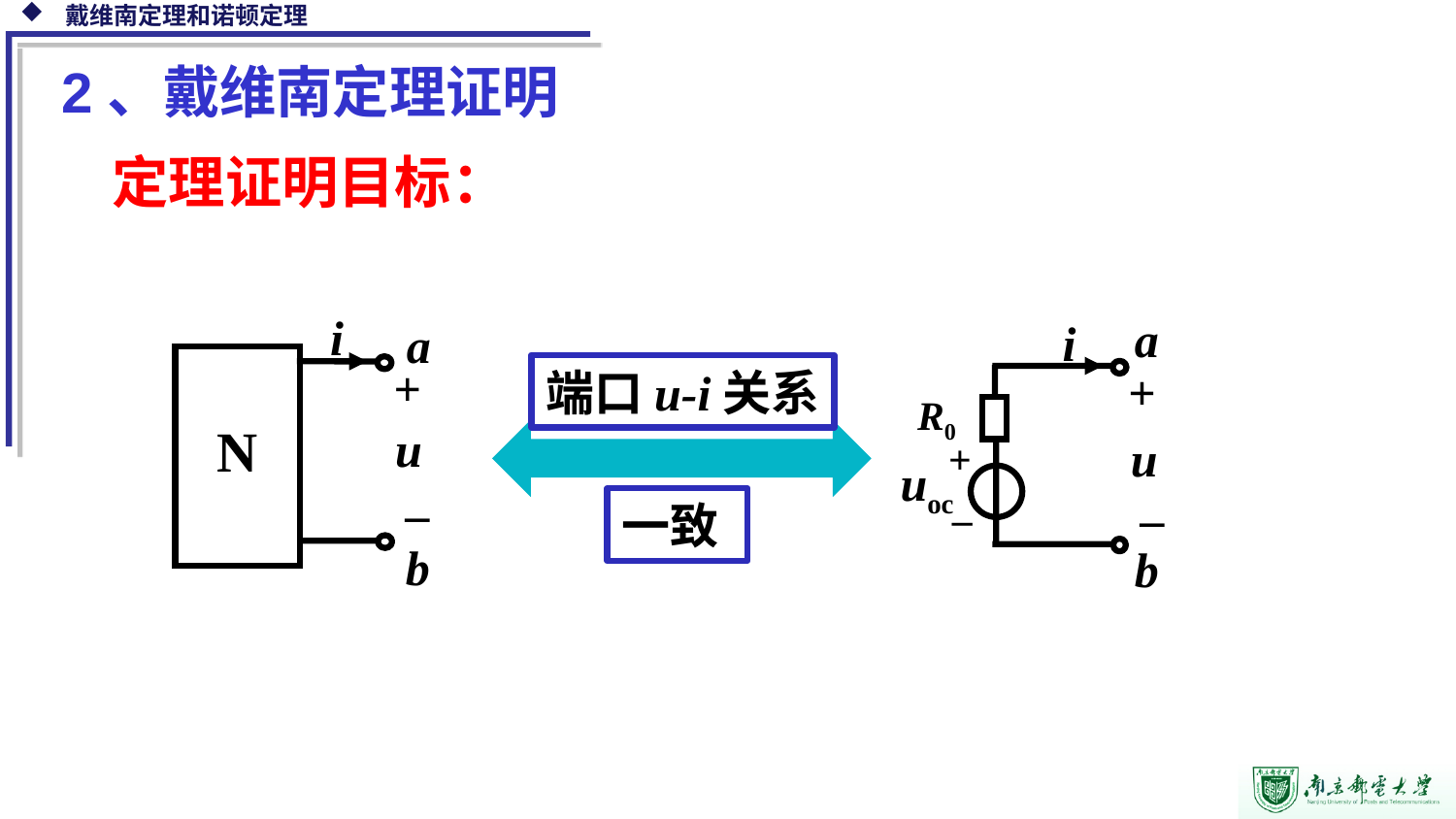

2、戴维南定理证明

定理证明目标：
i
a

+
N
 u
_
b

a
i

+
R0

 u
+

 uoc

_
–
b

端口u-i关系

一致